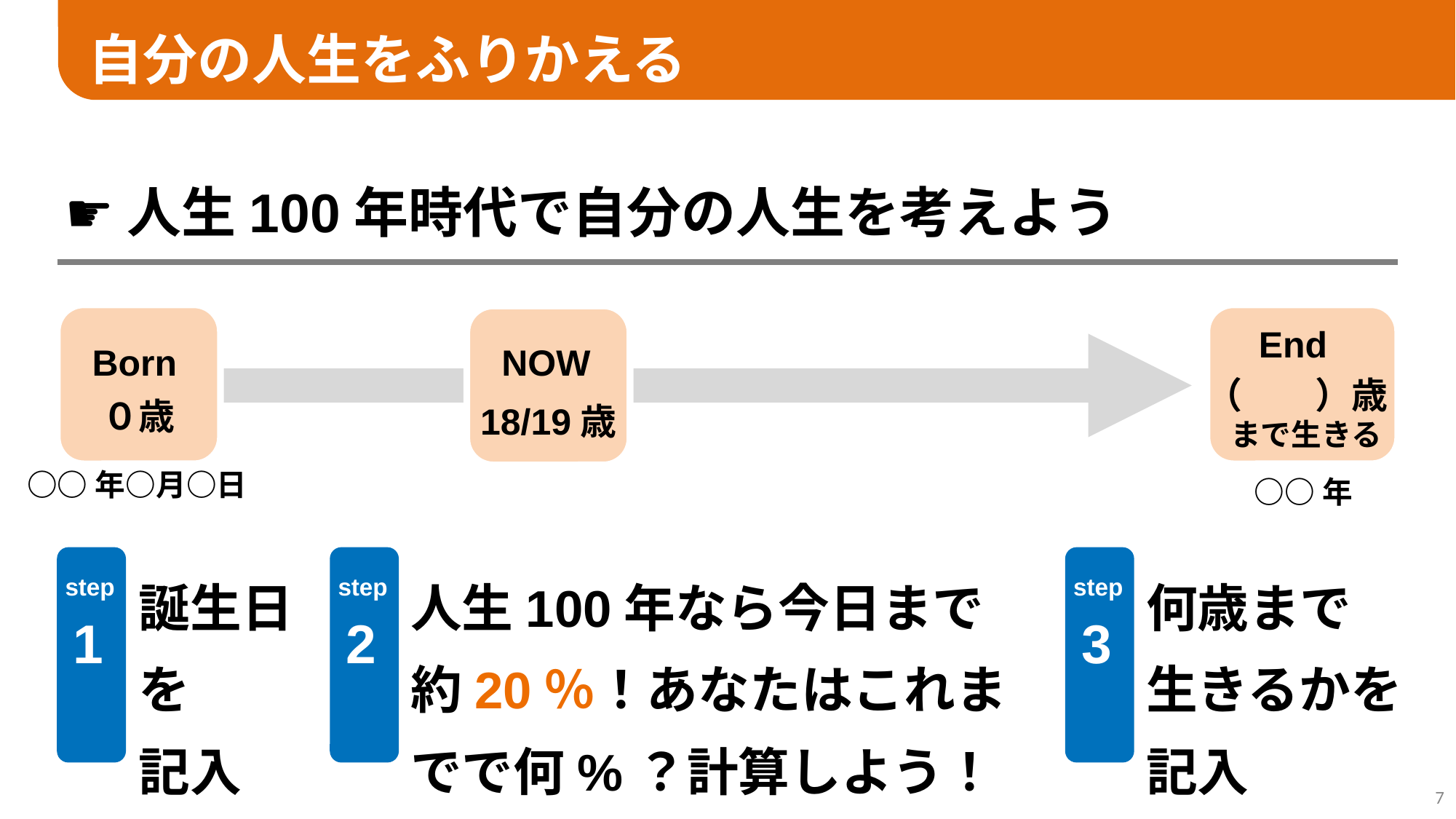

自分の人生をふりかえる
☛人生100年時代で自分の人生を考えよう

End
Born
NOW
（　　）歳
０歳
18/19歳
まで生きる
○○年○月○日
○○年

誕生日
を
記入
人生100年なら今日まで
約20％！あなたはこれまでで何%？計算しよう！
何歳まで
生きるかを
記入
step
step
step
1
2
3
7